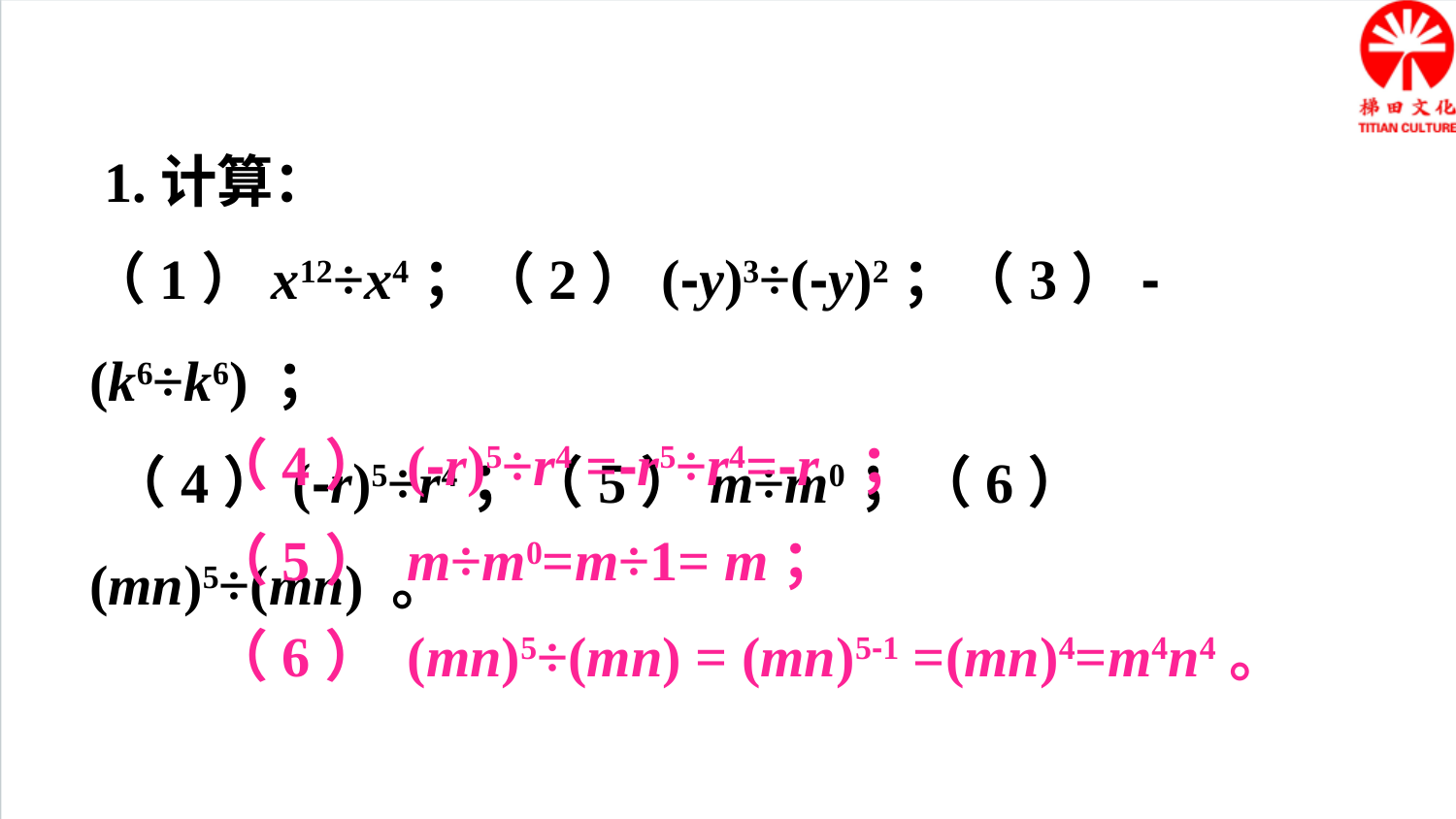

1.计算：
（1）x12÷x4；（2）(-y)3÷(-y)2；（3）-(k6÷k6) ；
 （4）(-r)5÷r4；（5）m÷m0；（6）(mn)5÷(mn) 。
（4） (-r)5÷r4 =-r5÷r4=-r  ；
（5） m÷m0=m÷1= m；
（6） (mn)5÷(mn) = (mn)5-1 =(mn)4=m4n4。